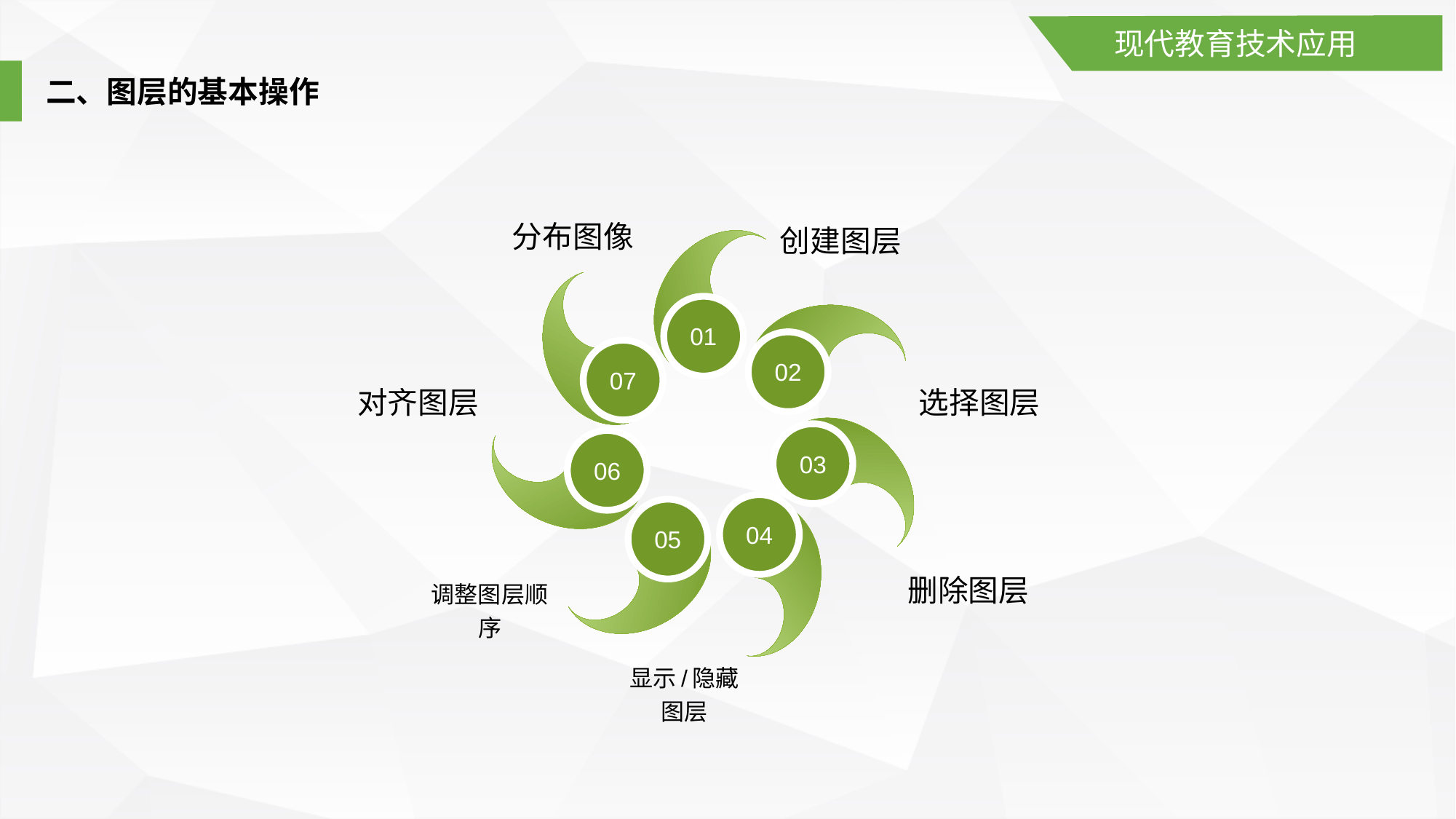

现代教育技术应用

二、图层的基本操作
分布图像
创建图层

01
02
07
对齐图层
选择图层

03
06
04
05

删除图层
调整图层顺序
显示/隐藏图层